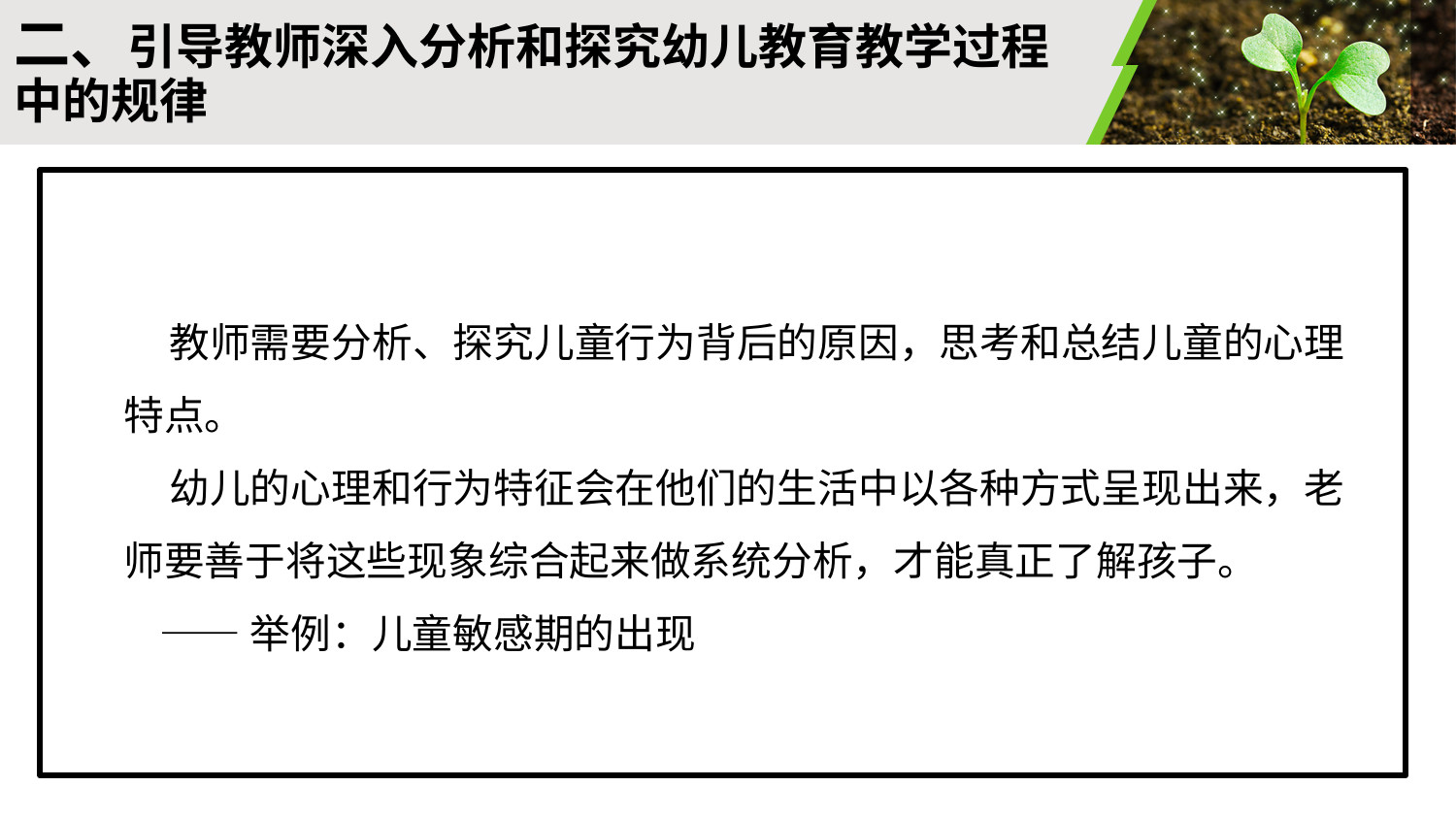

#
二、引导教师深入分析和探究幼儿教育教学过程中的规律

    教师需要分析、探究儿童行为背后的原因，思考和总结儿童的心理特点。
    幼儿的心理和行为特征会在他们的生活中以各种方式呈现出来，老师要善于将这些现象综合起来做系统分析，才能真正了解孩子。
    ——举例：儿童敏感期的出现